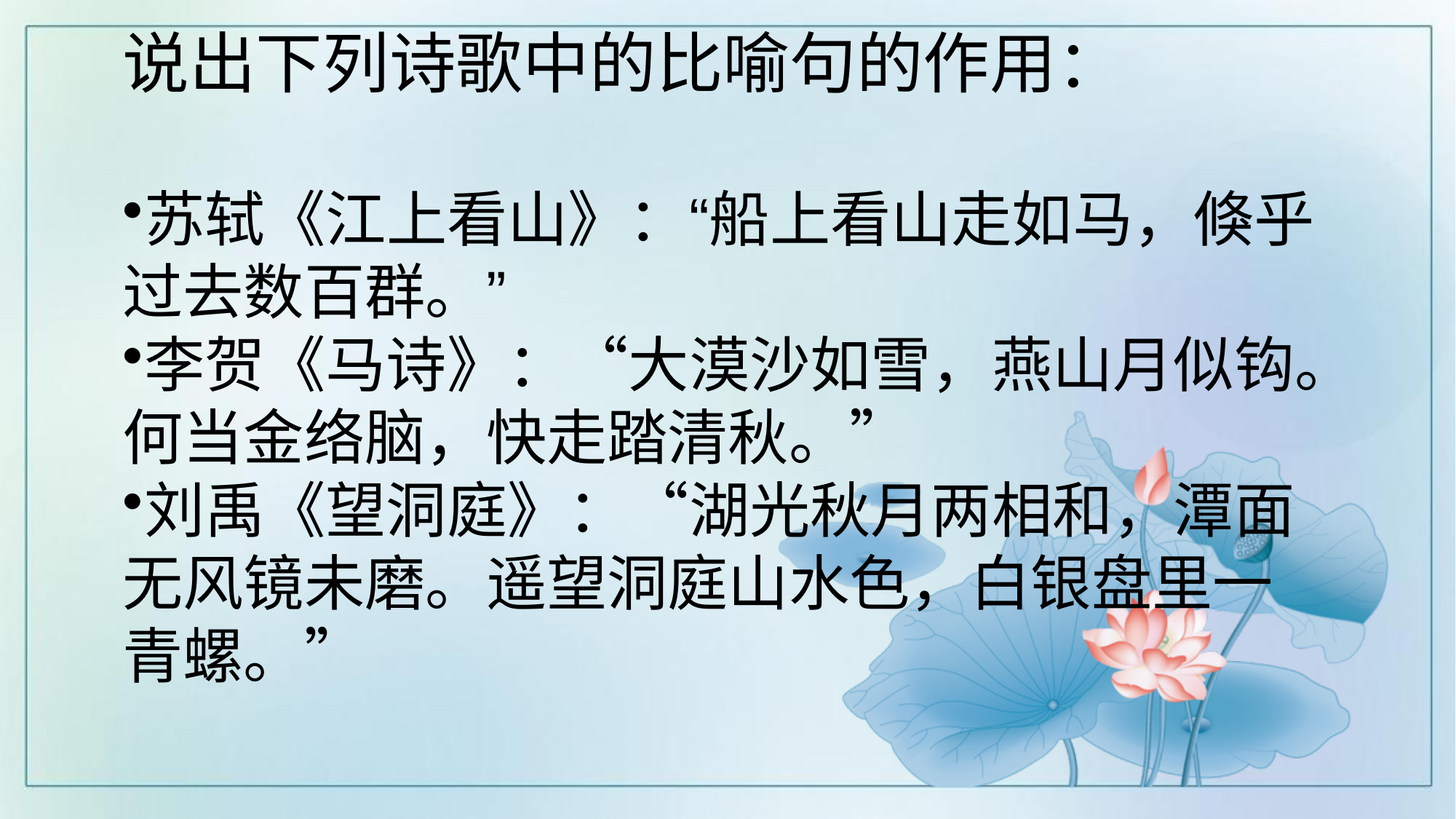

说出下列诗歌中的比喻句的作用：

苏轼《江上看山》：“船上看山走如马，倏乎过去数百群。”
李贺《马诗》：“大漠沙如雪，燕山月似钩。何当金络脑，快走踏清秋。”
刘禹《望洞庭》：“湖光秋月两相和，潭面无风镜未磨。遥望洞庭山水色，白银盘里一青螺。”